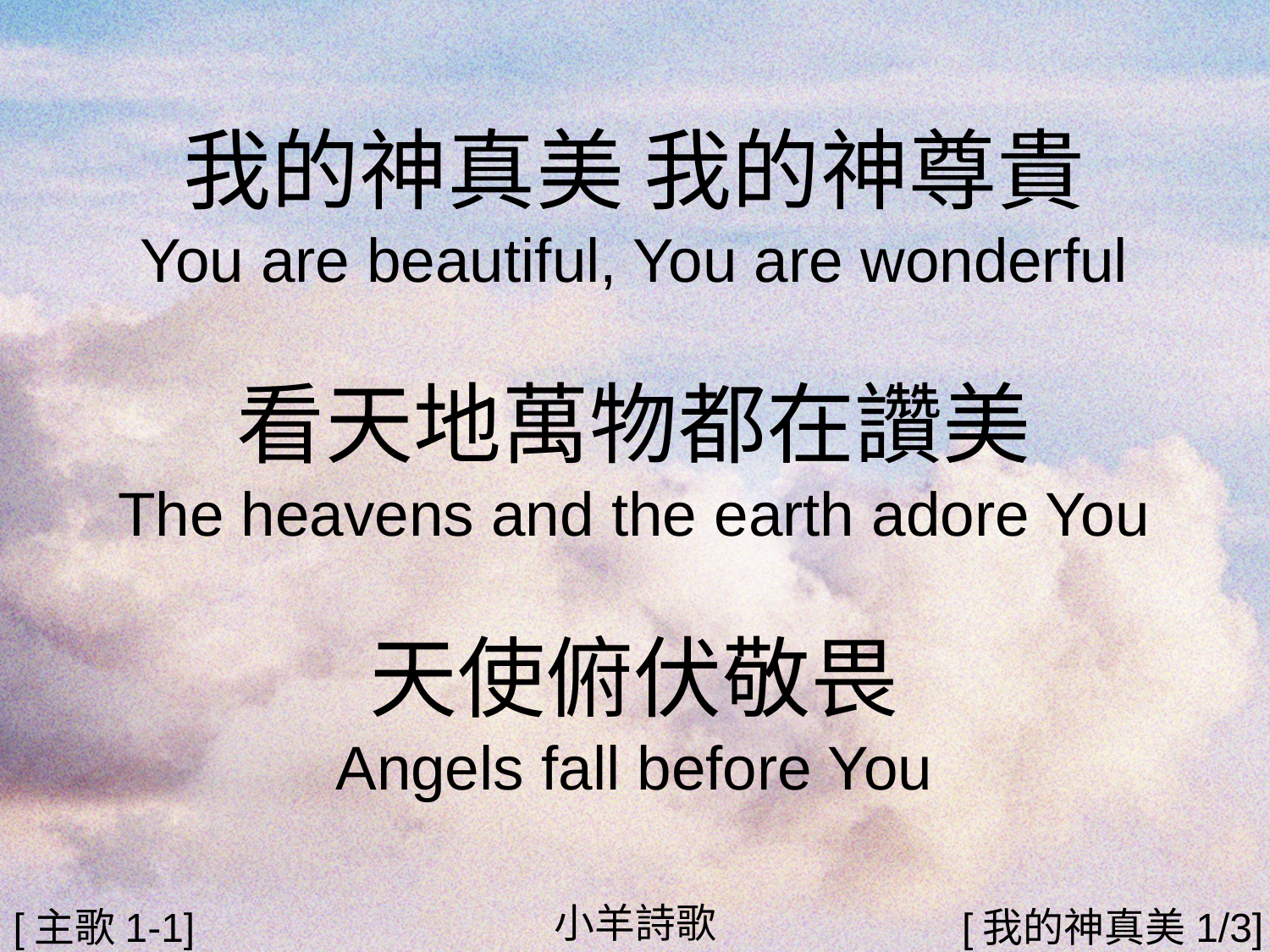

我的神真美 我的神尊貴
You are beautiful, You are wonderful

看天地萬物都在讚美
The heavens and the earth adore You

天使俯伏敬畏
Angels fall before You
#

小羊詩歌
[主歌1-1]
[我的神真美1/3]